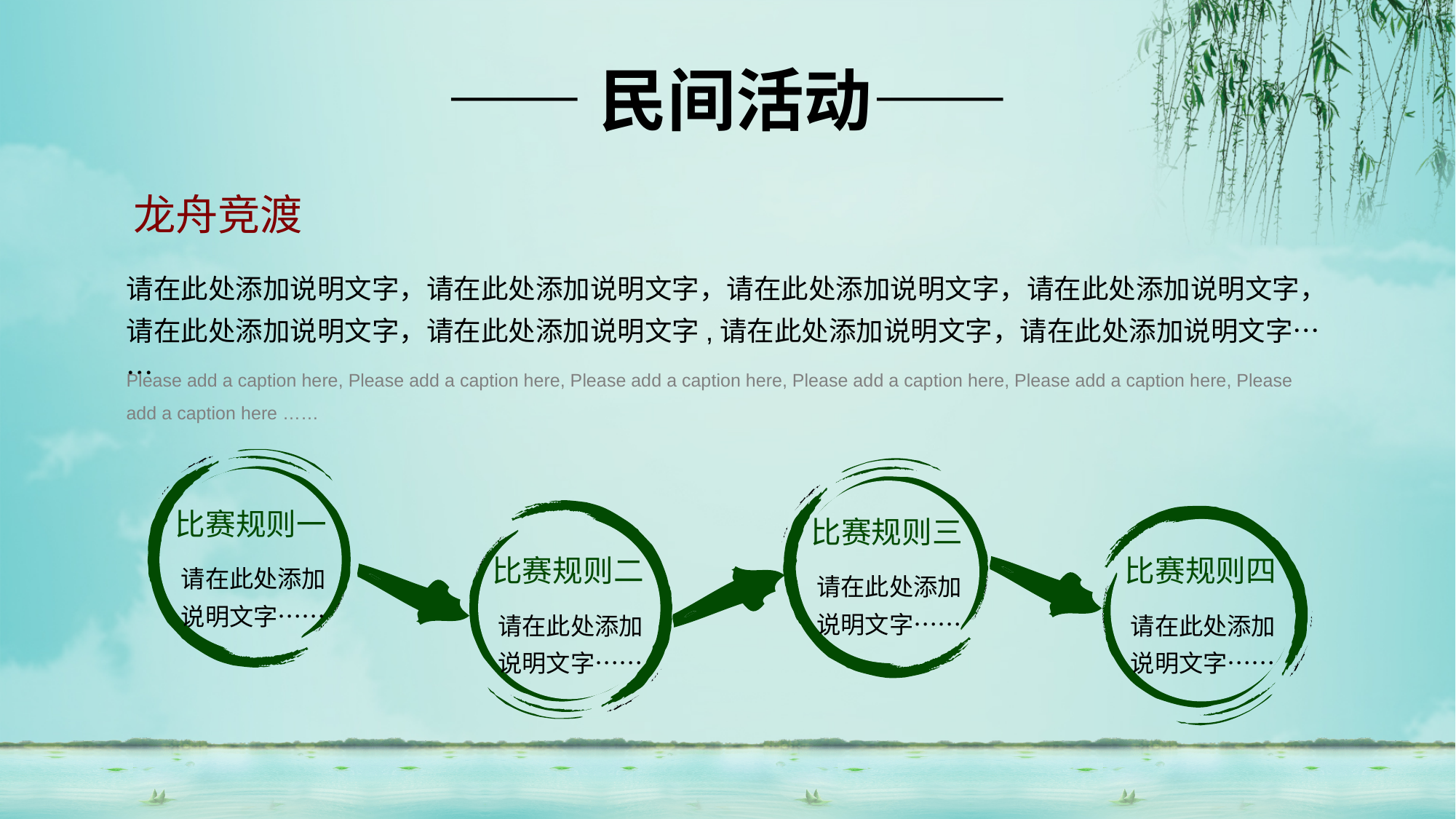

——民间活动——
龙舟竞渡
请在此处添加说明文字，请在此处添加说明文字，请在此处添加说明文字，请在此处添加说明文字，请在此处添加说明文字，请在此处添加说明文字,请在此处添加说明文字，请在此处添加说明文字……
Please add a caption here, Please add a caption here, Please add a caption here, Please add a caption here, Please add a caption here, Please add a caption here ……

比赛规则一
请在此处添加说明文字……

比赛规则三
请在此处添加说明文字……

比赛规则二
请在此处添加说明文字……

比赛规则四
请在此处添加说明文字……